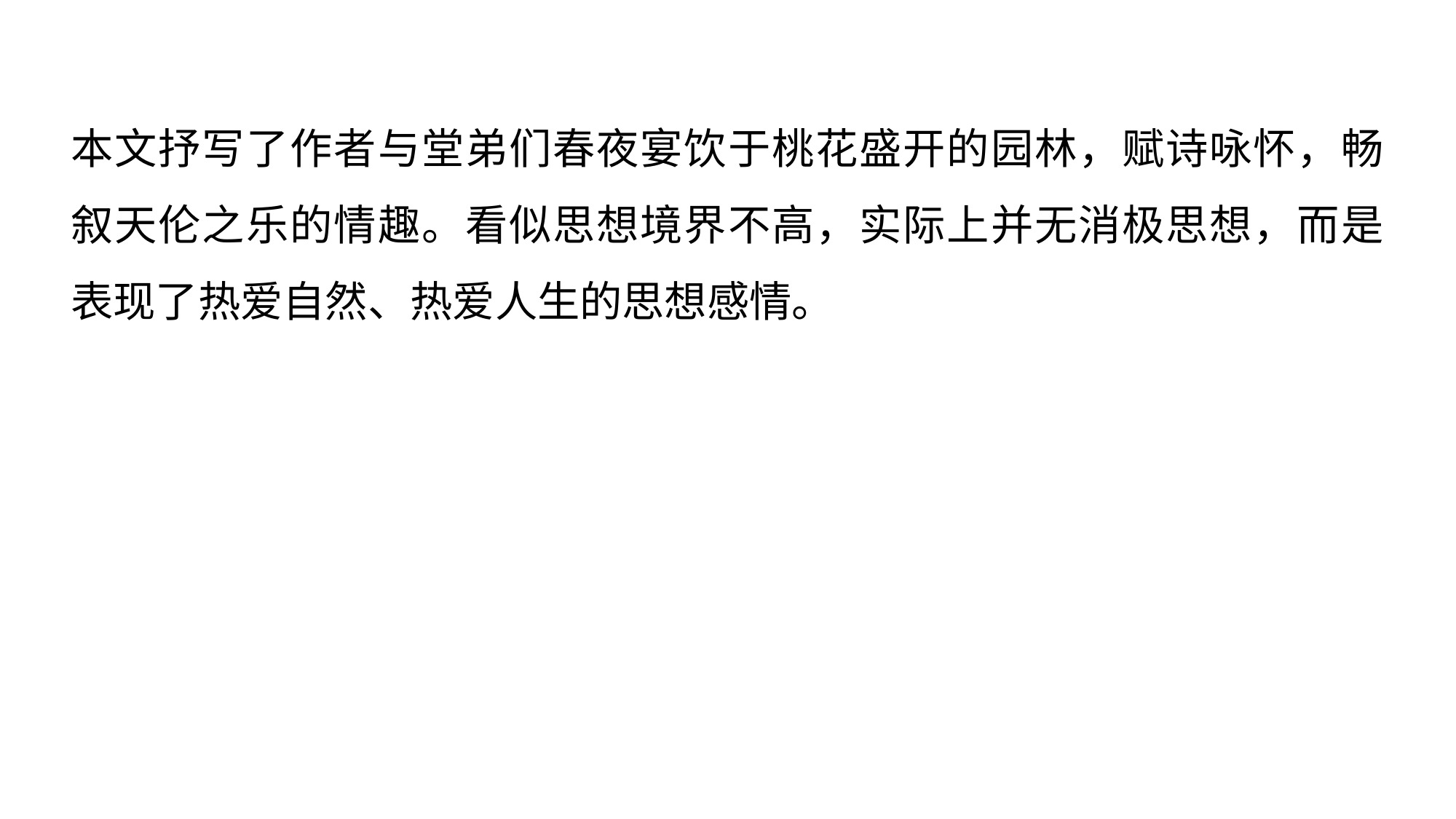

本文抒写了作者与堂弟们春夜宴饮于桃花盛开的园林，赋诗咏怀，畅叙天伦之乐的情趣。看似思想境界不高，实际上并无消极思想，而是表现了热爱自然、热爱人生的思想感情。